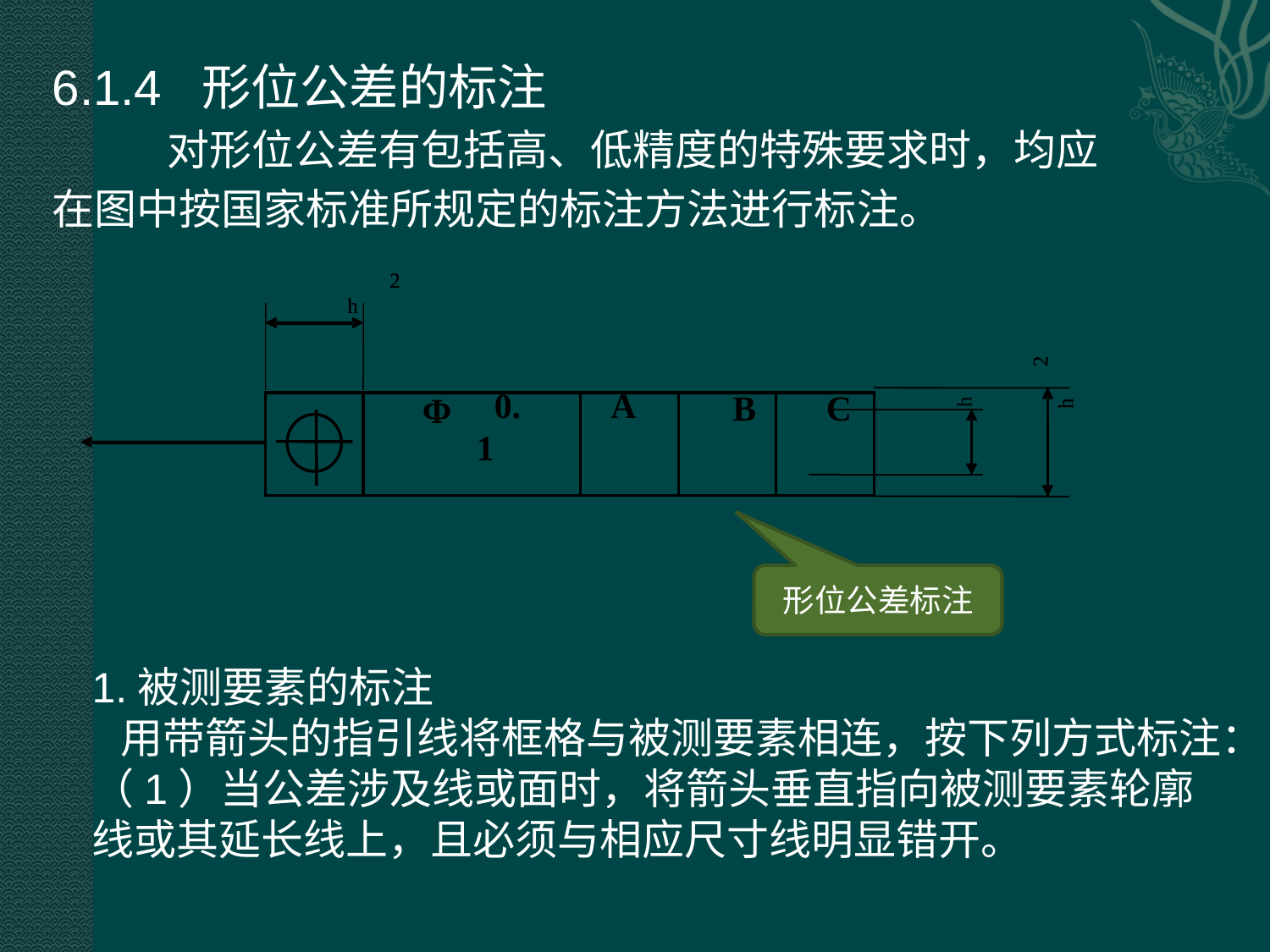

6.1.4  形位公差的标注
           对形位公差有包括高、低精度的特殊要求时，均应
在图中按国家标准所规定的标注方法进行标注。

2h
2h

2h
2h
0.1
A
B
C

Φ
h

形位公差标注
1.被测要素的标注
  用带箭头的指引线将框格与被测要素相连，按下列方式标注：
（1）当公差涉及线或面时，将箭头垂直指向被测要素轮廓线或其延长线上，且必须与相应尺寸线明显错开。